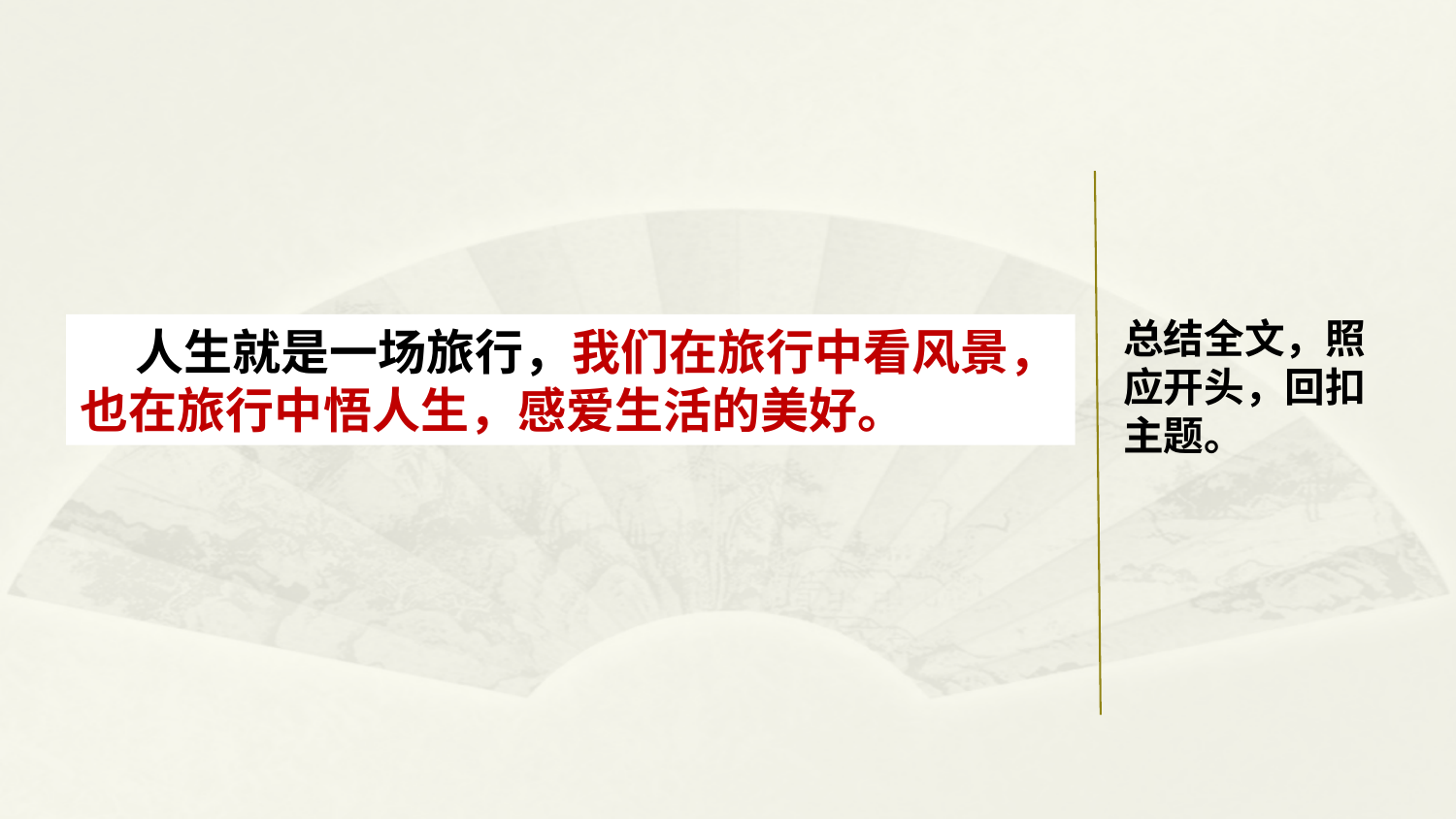

总结全文，照应开头，回扣主题。
    人生就是一场旅行，我们在旅行中看风景，也在旅行中悟人生，感爱生活的美好。